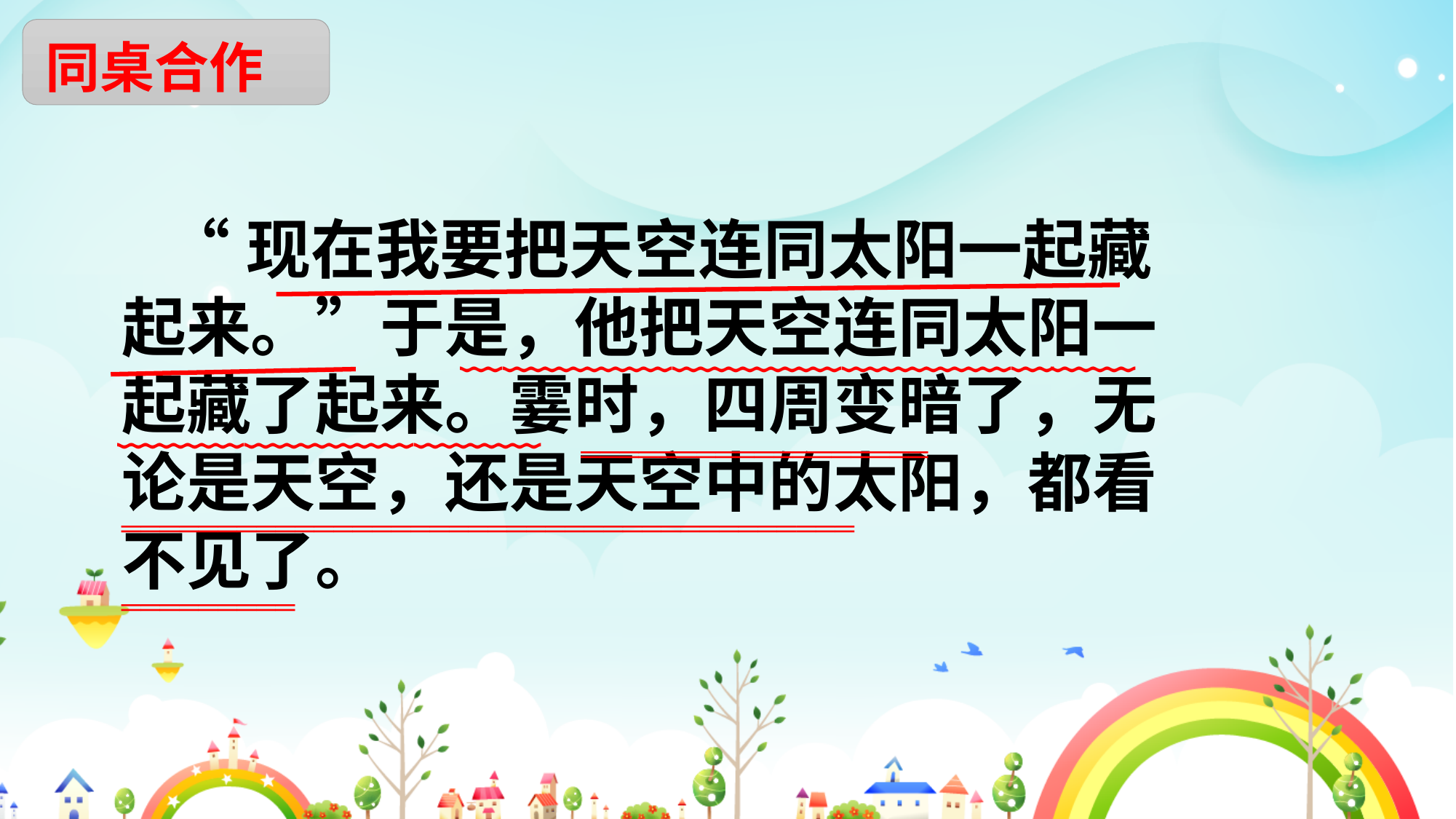

同桌合作
   “现在我要把天空连同太阳一起藏起来。”于是，他把天空连同太阳一起藏了起来。霎时，四周变暗了，无论是天空，还是天空中的太阳，都看不见了。
﹏﹏﹏﹏﹏﹏﹏﹏﹏﹏﹏﹏﹏﹏
﹏﹏
﹏﹏﹏﹏﹏﹏﹏﹏﹏﹏
══════════════════

══════════════════════════════════════

═════════